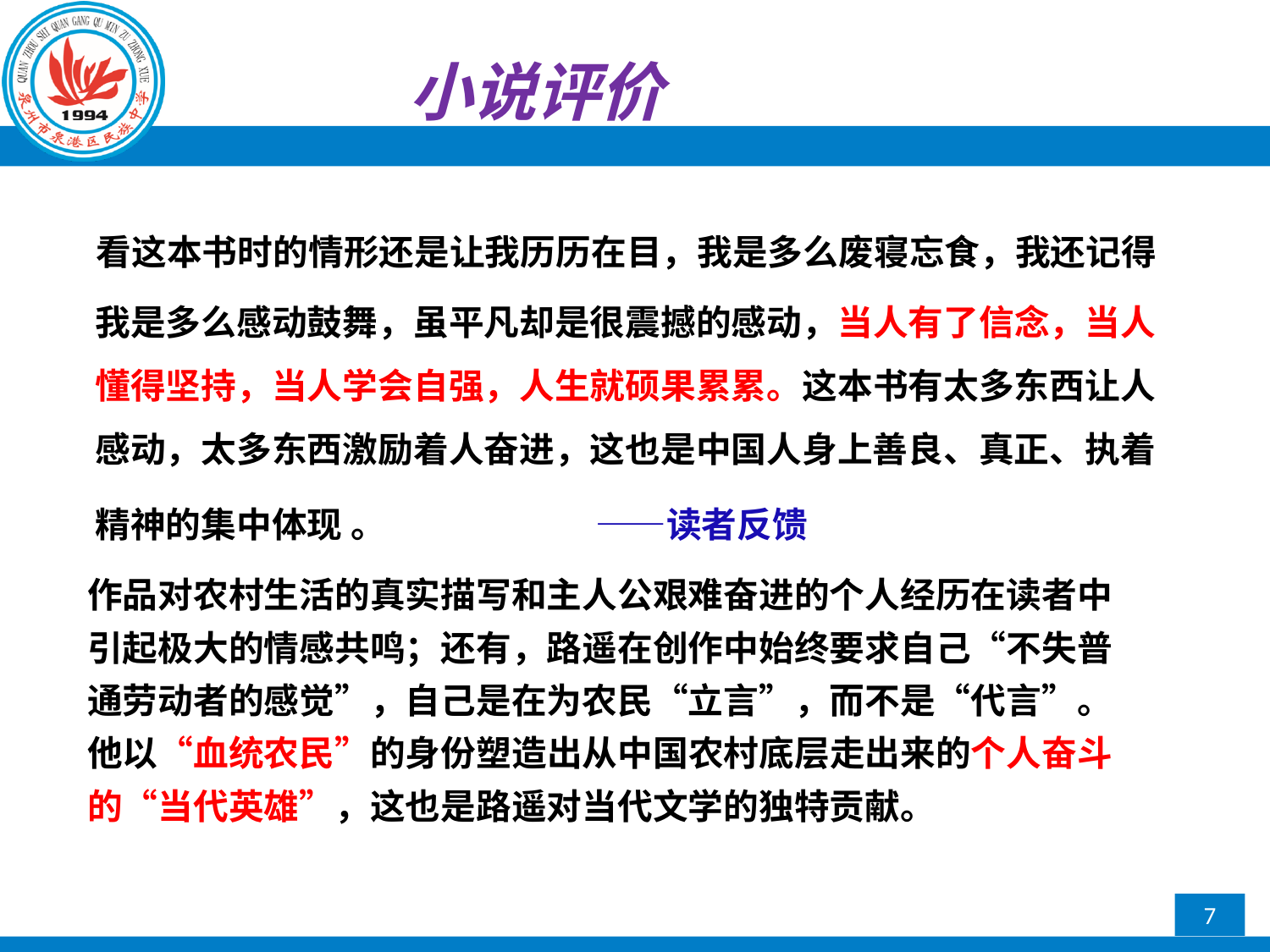

小说评价
  看这本书时的情形还是让我历历在目，我是多么废寝忘食，我还记得我是多么感动鼓舞，虽平凡却是很震撼的感动，当人有了信念，当人懂得坚持，当人学会自强，人生就硕果累累。这本书有太多东西让人感动，太多东西激励着人奋进，这也是中国人身上善良、真正、执着精神的集中体现 。                      ——读者反馈
作品对农村生活的真实描写和主人公艰难奋进的个人经历在读者中引起极大的情感共鸣；还有，路遥在创作中始终要求自己“不失普通劳动者的感觉”，自己是在为农民“立言”，而不是“代言”。他以“血统农民”的身份塑造出从中国农村底层走出来的个人奋斗的“当代英雄”，这也是路遥对当代文学的独特贡献。